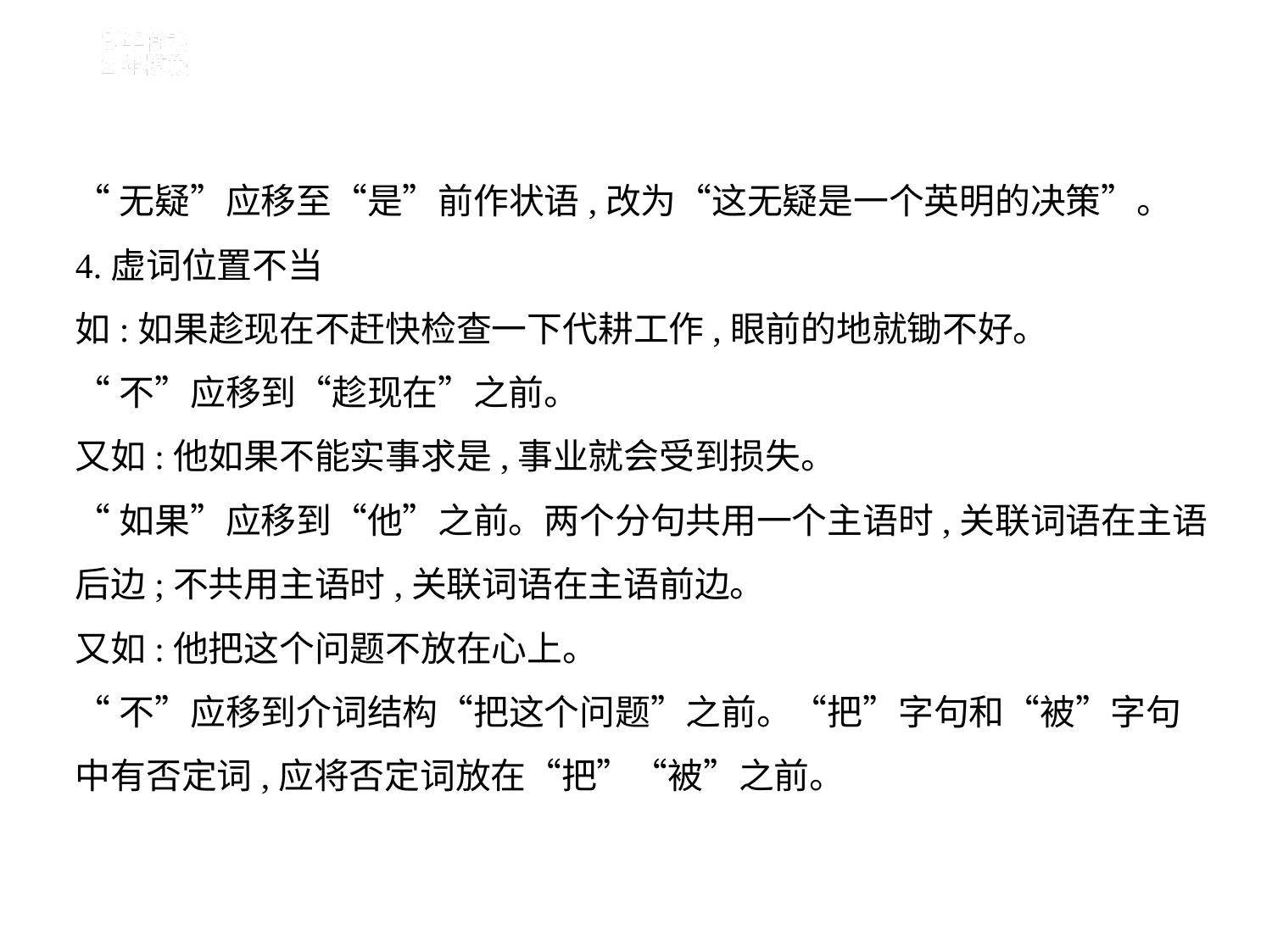

“无疑”应移至“是”前作状语,改为“这无疑是一个英明的决策”。
4.虚词位置不当
如:如果趁现在不赶快检查一下代耕工作,眼前的地就锄不好。
“不”应移到“趁现在”之前。
又如:他如果不能实事求是,事业就会受到损失。
“如果”应移到“他”之前。两个分句共用一个主语时,关联词语在主语
后边;不共用主语时,关联词语在主语前边。
又如:他把这个问题不放在心上。
“不”应移到介词结构“把这个问题”之前。“把”字句和“被”字句
中有否定词,应将否定词放在“把”“被”之前。